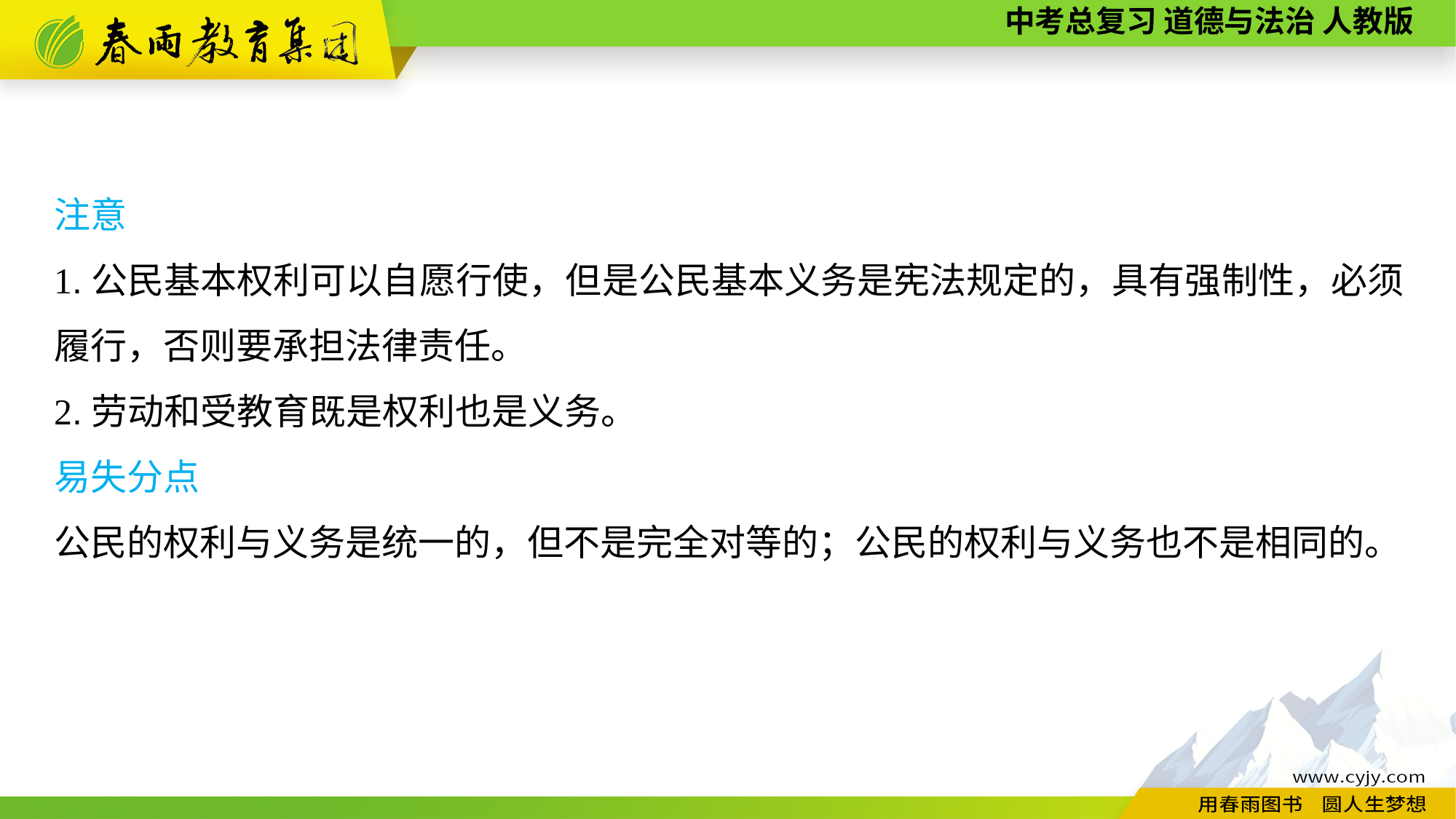

注意
1.公民基本权利可以自愿行使，但是公民基本义务是宪法规定的，具有强制性，必须履行，否则要承担法律责任。
2.劳动和受教育既是权利也是义务。
易失分点
公民的权利与义务是统一的，但不是完全对等的；公民的权利与义务也不是相同的。